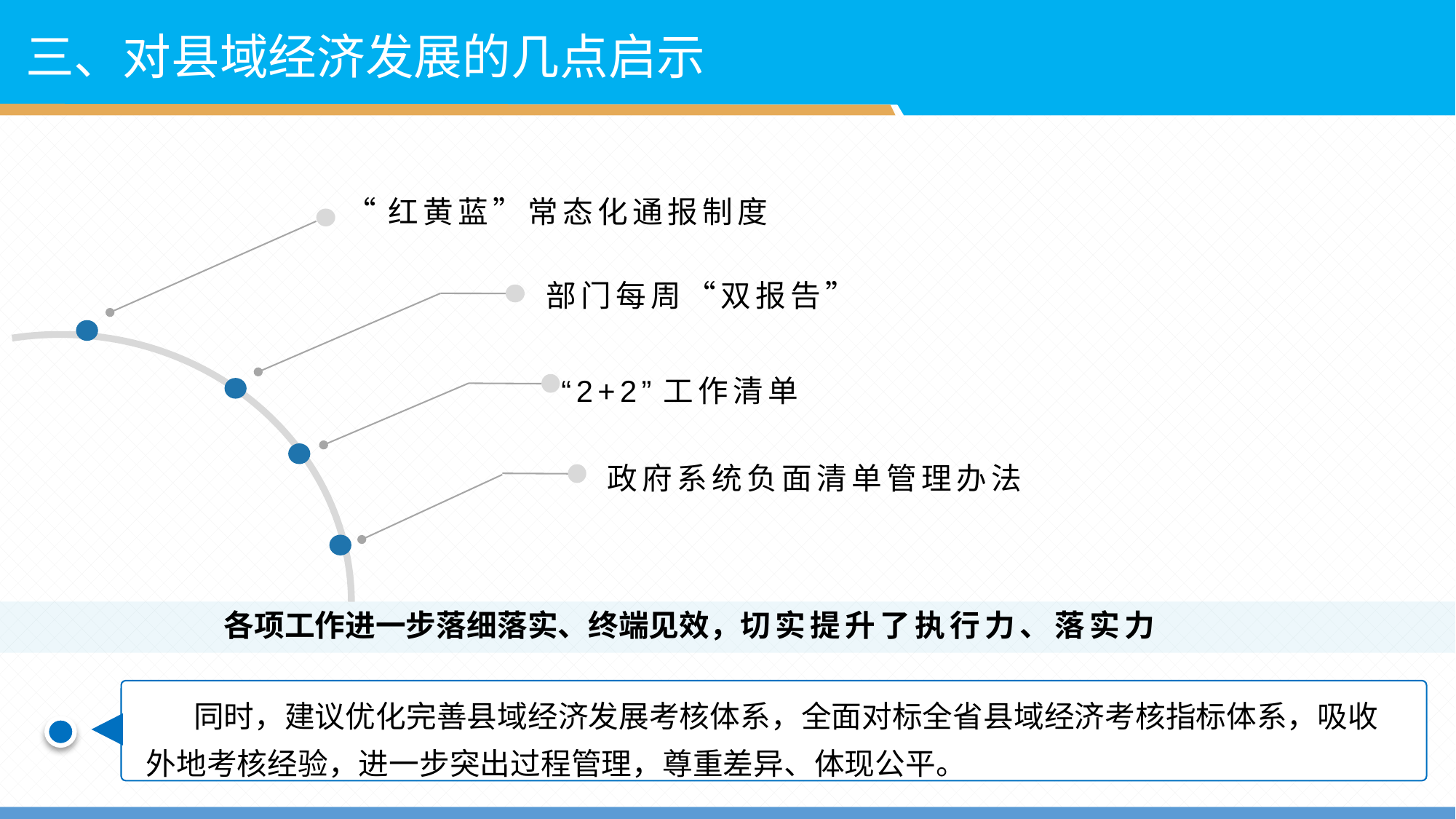

三、对县域经济发展的几点启示
“红黄蓝”常态化通报制度

部门每周“双报告”
“2+2”工作清单
政府系统负面清单管理办法
各项工作进一步落细落实、终端见效，切实提升了执行力、落实力

      同时，建议优化完善县域经济发展考核体系，全面对标全省县域经济考核指标体系，吸收外地考核经验，进一步突出过程管理，尊重差异、体现公平。